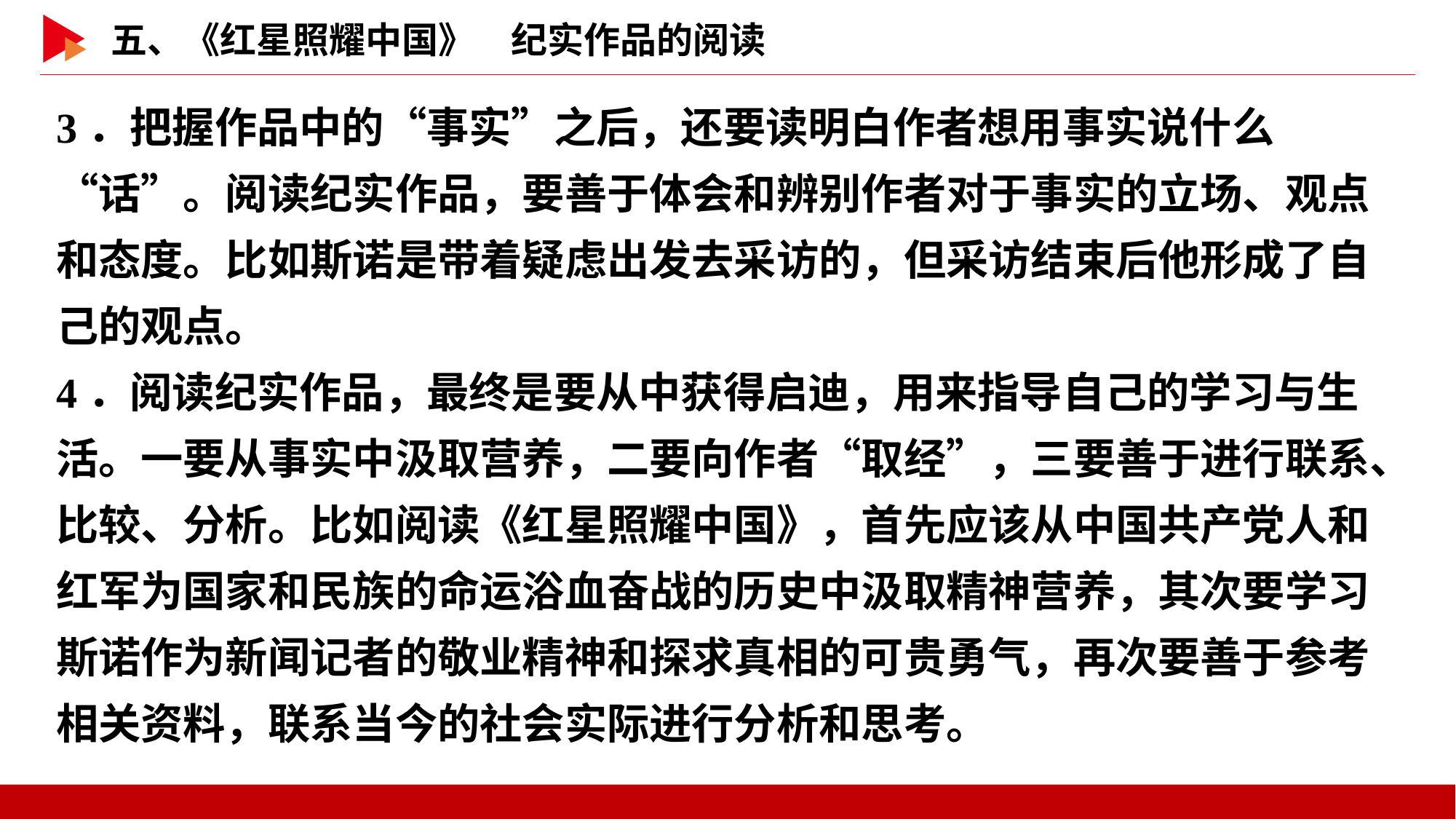

3．把握作品中的“事实”之后，还要读明白作者想用事实说什么“话”。阅读纪实作品，要善于体会和辨别作者对于事实的立场、观点和态度。比如斯诺是带着疑虑出发去采访的，但采访结束后他形成了自己的观点。
4．阅读纪实作品，最终是要从中获得启迪，用来指导自己的学习与生活。一要从事实中汲取营养，二要向作者“取经”，三要善于进行联系、比较、分析。比如阅读《红星照耀中国》，首先应该从中国共产党人和红军为国家和民族的命运浴血奋战的历史中汲取精神营养，其次要学习斯诺作为新闻记者的敬业精神和探求真相的可贵勇气，再次要善于参考相关资料，联系当今的社会实际进行分析和思考。